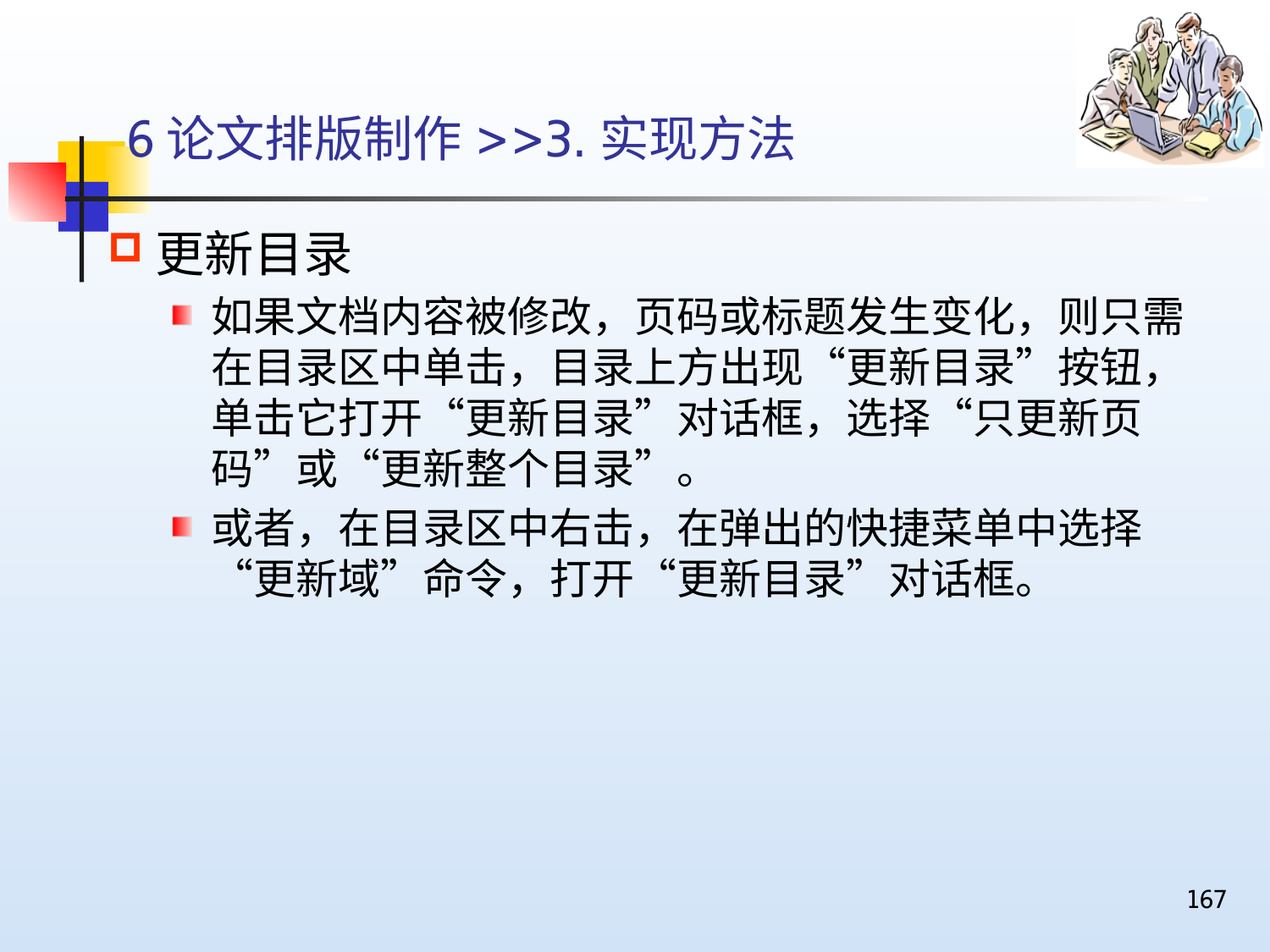

# 6论文排版制作>>3.实现方法
更新目录
如果文档内容被修改，页码或标题发生变化，则只需在目录区中单击，目录上方出现“更新目录”按钮，单击它打开“更新目录”对话框，选择“只更新页码”或“更新整个目录”。
或者，在目录区中右击，在弹出的快捷菜单中选择“更新域”命令，打开“更新目录”对话框。
167